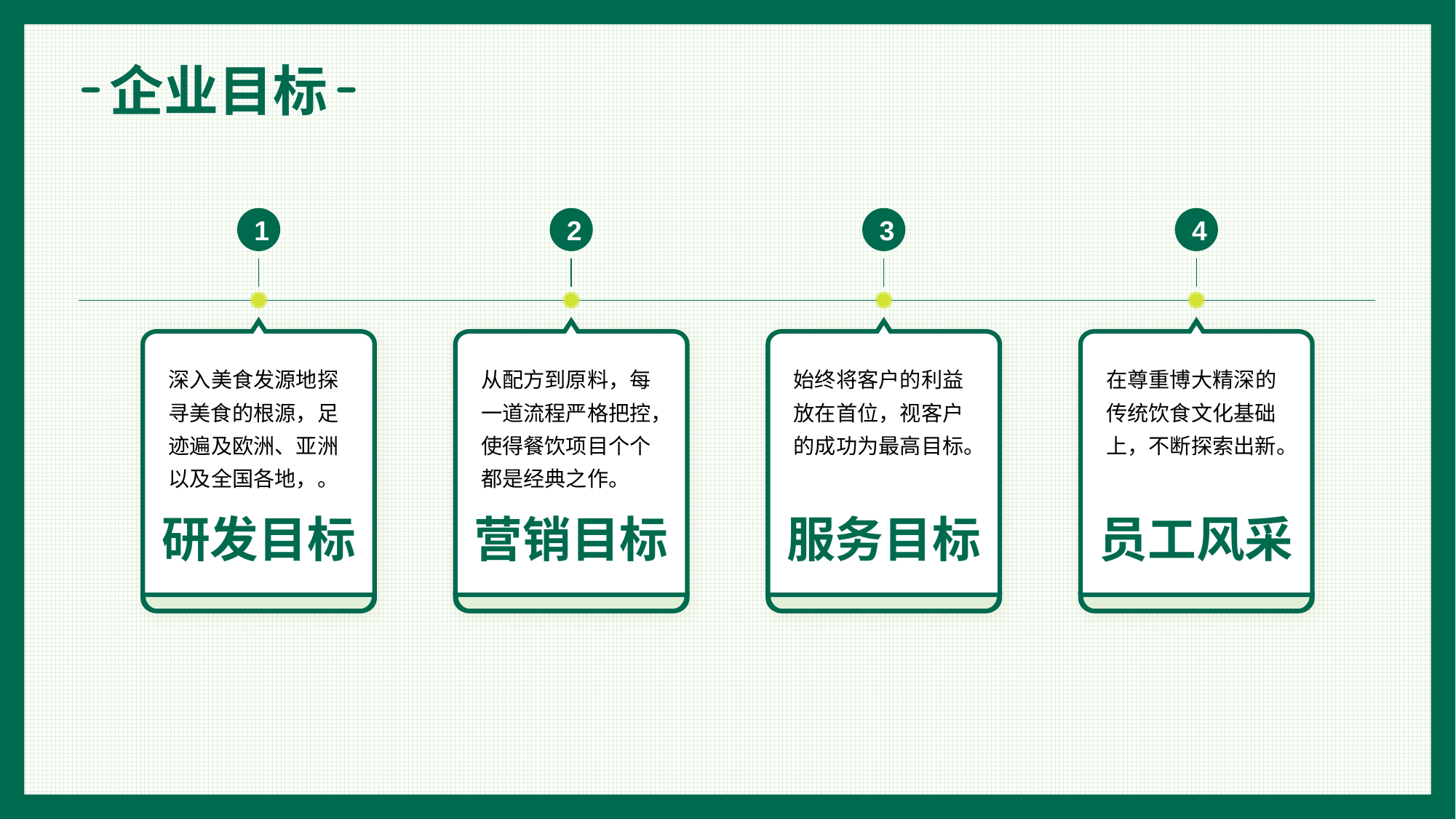

企业目标
1
2
3
4

深入美食发源地探寻美食的根源，足迹遍及欧洲、亚洲以及全国各地，。
从配方到原料，每一道流程严格把控，使得餐饮项目个个都是经典之作。
始终将客户的利益放在首位，视客户的成功为最高目标。
在尊重博大精深的传统饮食文化基础上，不断探索出新。
研发目标
营销目标
服务目标
员工风采